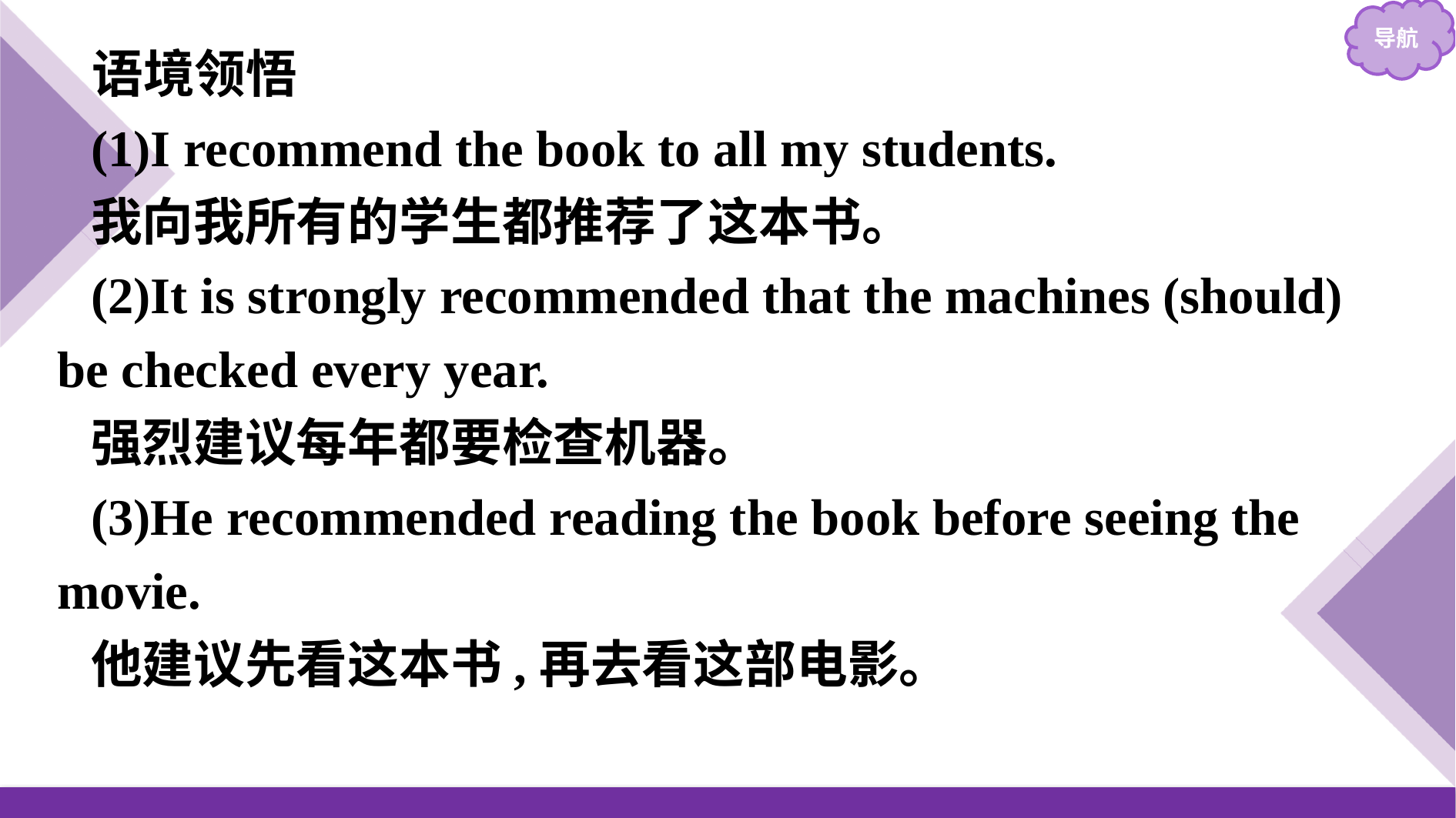

语境领悟
(1)I recommend the book to all my students.
我向我所有的学生都推荐了这本书。
(2)It is strongly recommended that the machines (should) be checked every year.
强烈建议每年都要检查机器。
(3)He recommended reading the book before seeing the movie.
他建议先看这本书,再去看这部电影。